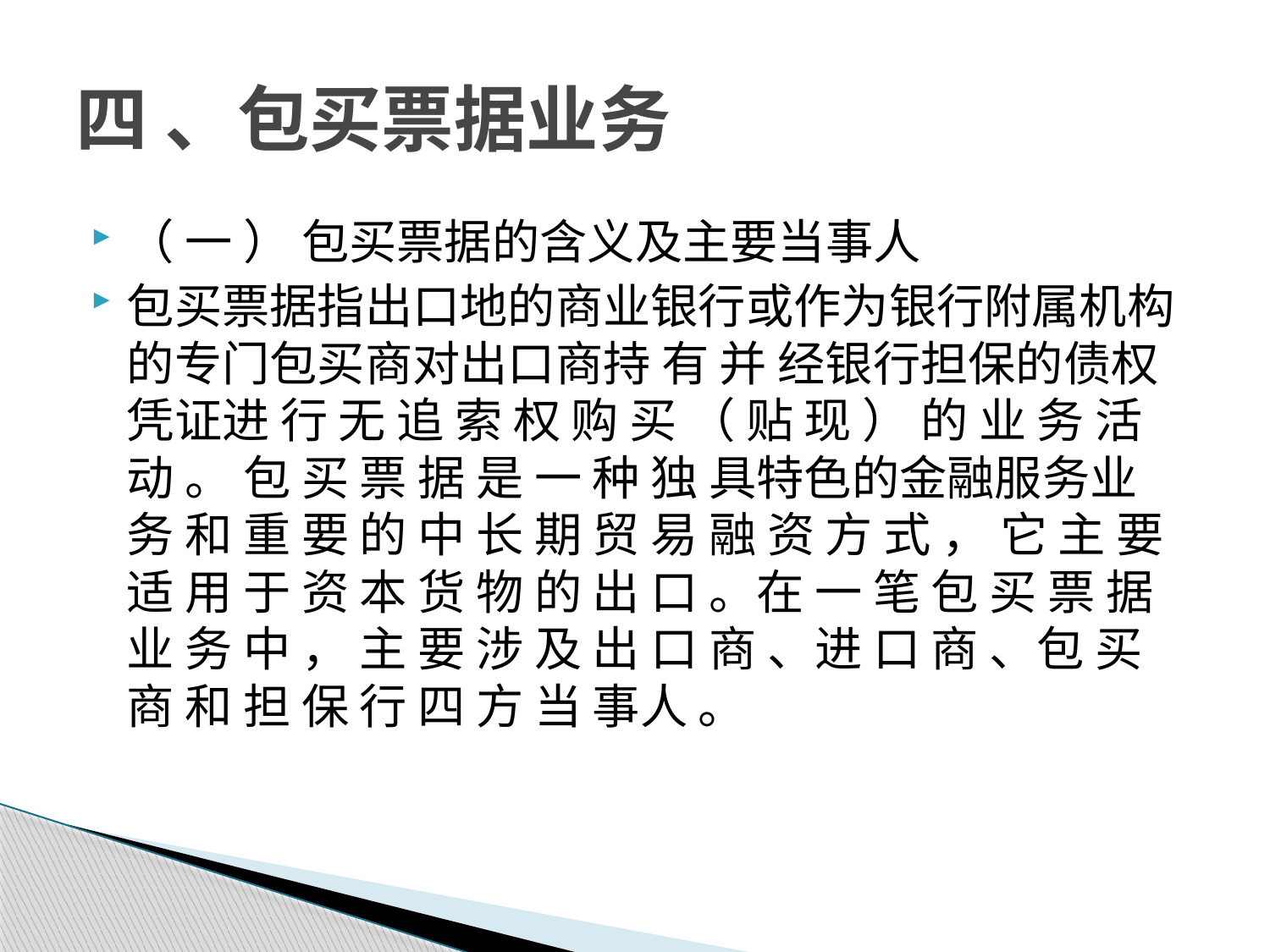

# 四 、包买票据业务
（ 一 ） 包买票据的含义及主要当事人
包买票据指出口地的商业银行或作为银行附属机构的专门包买商对出口商持 有 并 经银行担保的债权凭证进 行 无 追 索 权 购 买 （ 贴 现 ） 的 业 务 活 动 。 包 买 票 据 是 一 种 独 具特色的金融服务业 务 和 重 要 的 中 长 期 贸 易 融 资 方 式 ， 它 主 要 适 用 于 资 本 货 物 的 出 口 。在 一 笔 包 买 票 据 业 务 中 ， 主 要 涉 及 出 口 商 、进 口 商 、包 买 商 和 担 保 行 四 方 当 事人 。